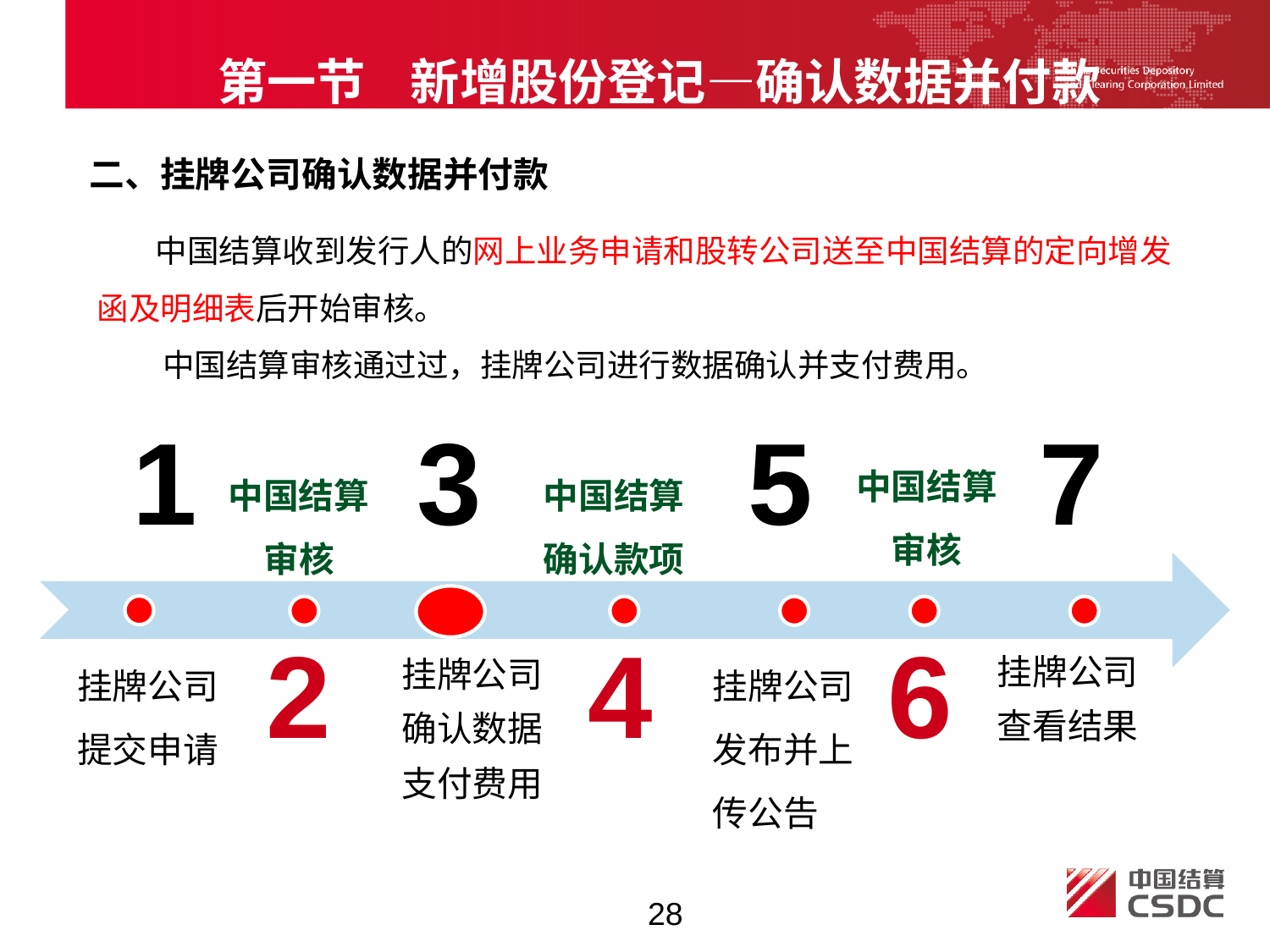

第一节    新增股份登记—确认数据并付款
二、挂牌公司确认数据并付款
       中国结算收到发行人的网上业务申请和股转公司送至中国结算的定向增发函及明细表后开始审核。
        中国结算审核通过过，挂牌公司进行数据确认并支付费用。

1
3
5
7
中国结算审核
中国结算
审核
中国结算
确认款项

2
4
6
挂牌公司提交申请
挂牌公司发布并上传公告
挂牌公司
查看结果
挂牌公司
确认数据
支付费用

28